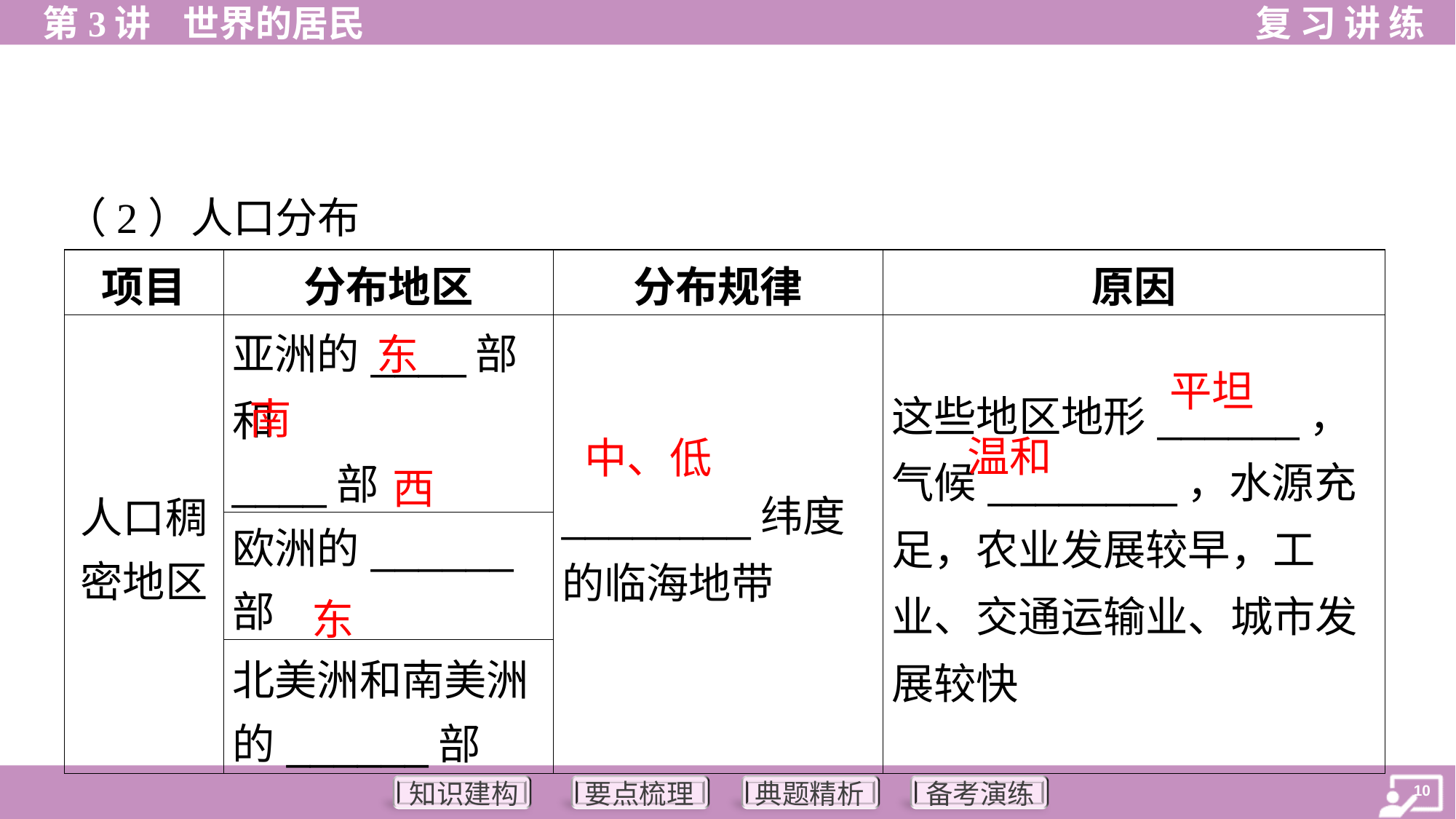

（2）人口分布
| 项目 | 分布地区 | 分布规律 | 原因 |
| --- | --- | --- | --- |
| 人口稠 密地区 | 亚洲的\_\_\_\_部和 \_\_\_\_部 | \_\_\_\_\_\_\_\_纬度的临海地带 | 这些地区地形\_\_\_\_\_\_，气候\_\_\_\_\_\_\_\_，水源充足，农业发展较早，工业、交通运输业、城市发展较快 |
|  | 欧洲的\_\_\_\_\_\_部 |  |  |
|  | 北美洲和南美洲 的\_\_\_\_\_\_部 |  |  |
东
平坦
南
温和
中、低
西
东